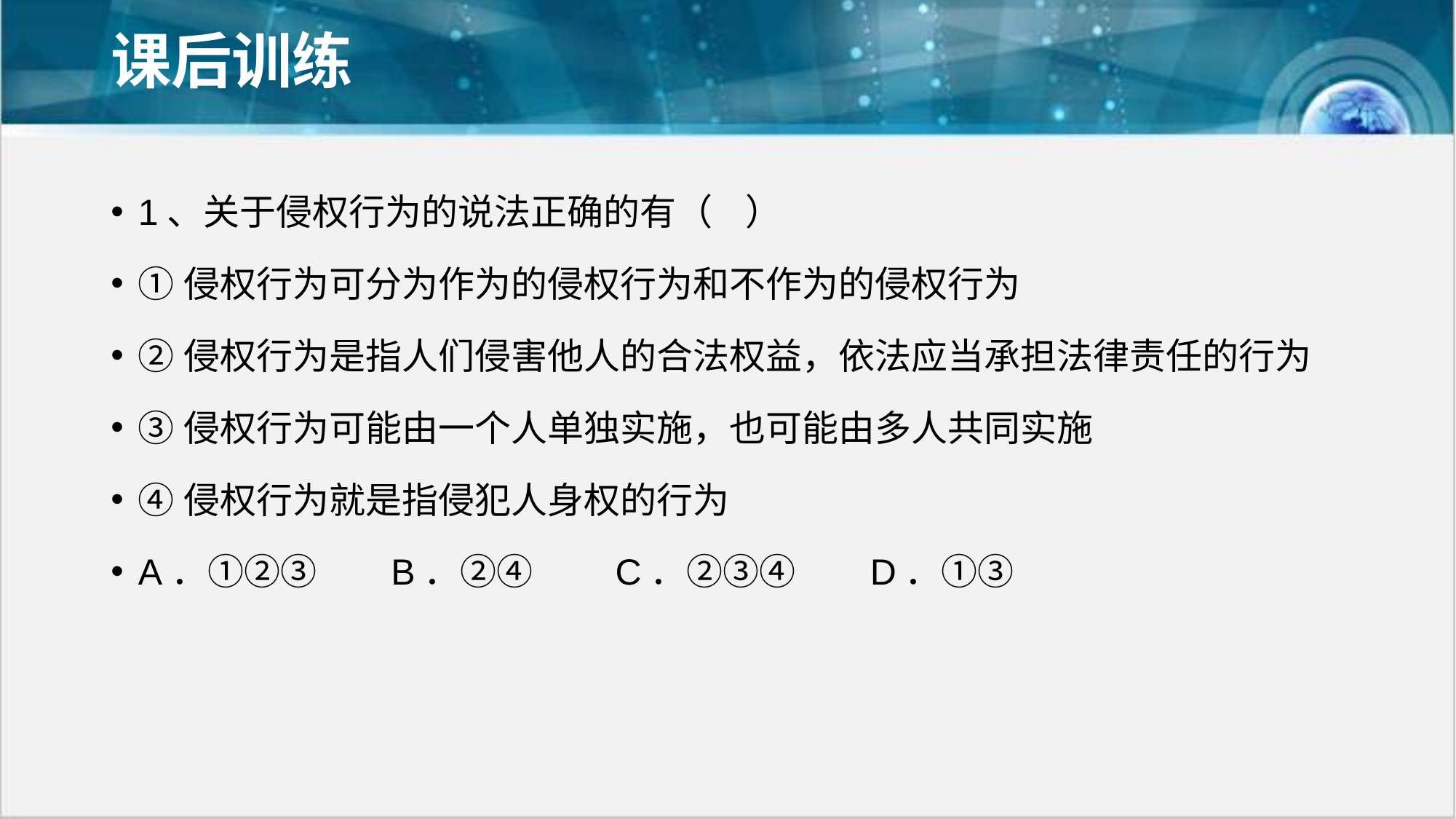

# 课后训练
1、关于侵权行为的说法正确的有（    ）
①侵权行为可分为作为的侵权行为和不作为的侵权行为
②侵权行为是指人们侵害他人的合法权益，依法应当承担法律责任的行为
③侵权行为可能由一个人单独实施，也可能由多人共同实施
④侵权行为就是指侵犯人身权的行为
A．①②③        B．②④         C．②③④        D．①③